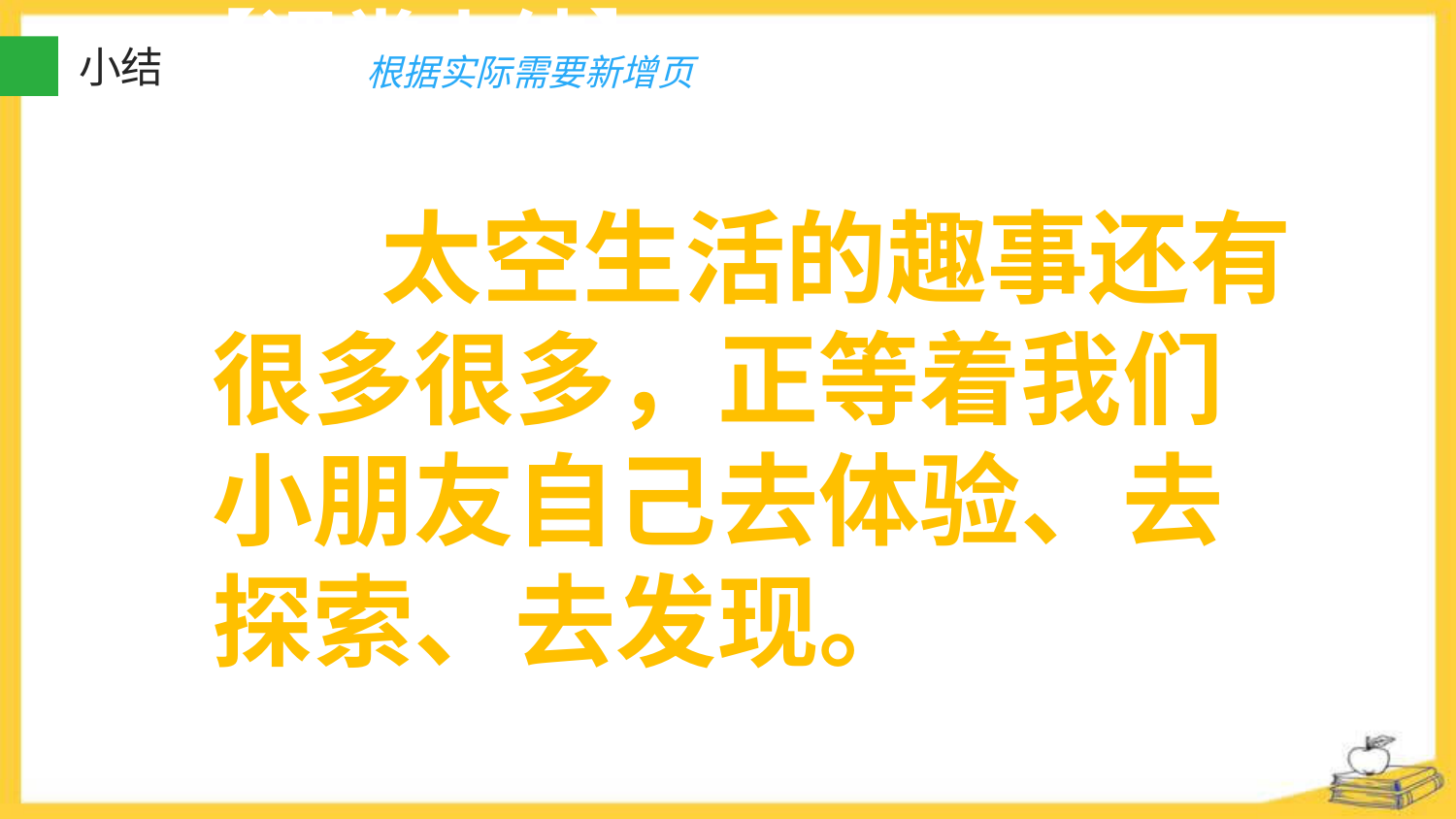

【课堂小结】
小结

根据实际需要新增页
        太空生活的趣事还有很多很多，正等着我们小朋友自己去体验、去探索、去发现。